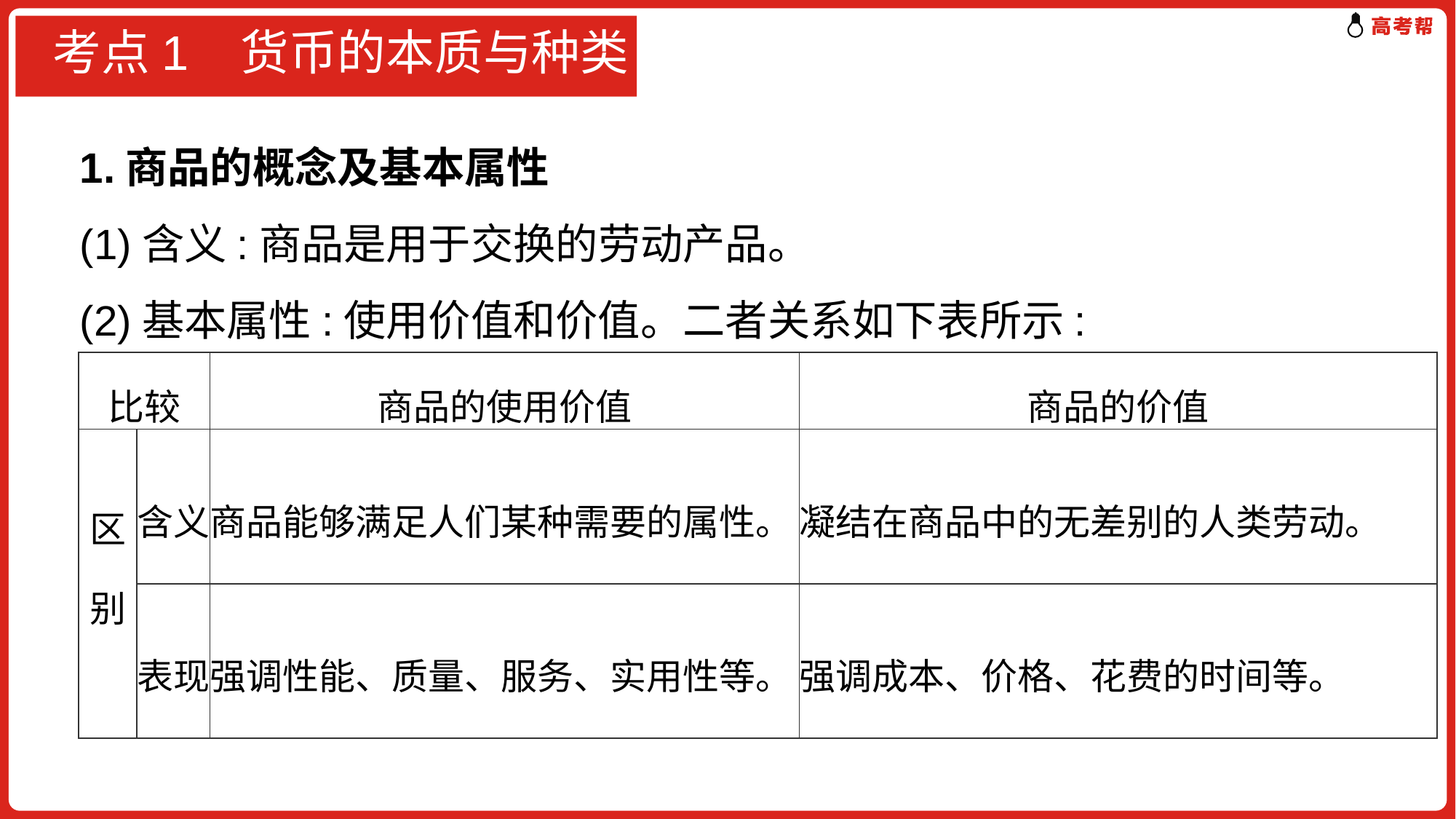

# 考点1   货币的本质与种类
1.商品的概念及基本属性
(1)含义:商品是用于交换的劳动产品。
(2)基本属性:使用价值和价值。二者关系如下表所示:
| 比较 |  | 商品的使用价值 | 商品的价值 |
| --- | --- | --- | --- |
| 区别 | 含义 | 商品能够满足人们某种需要的属性。 | 凝结在商品中的无差别的人类劳动。 |
|  | 表现 | 强调性能、质量、服务、实用性等。 | 强调成本、价格、花费的时间等。 |